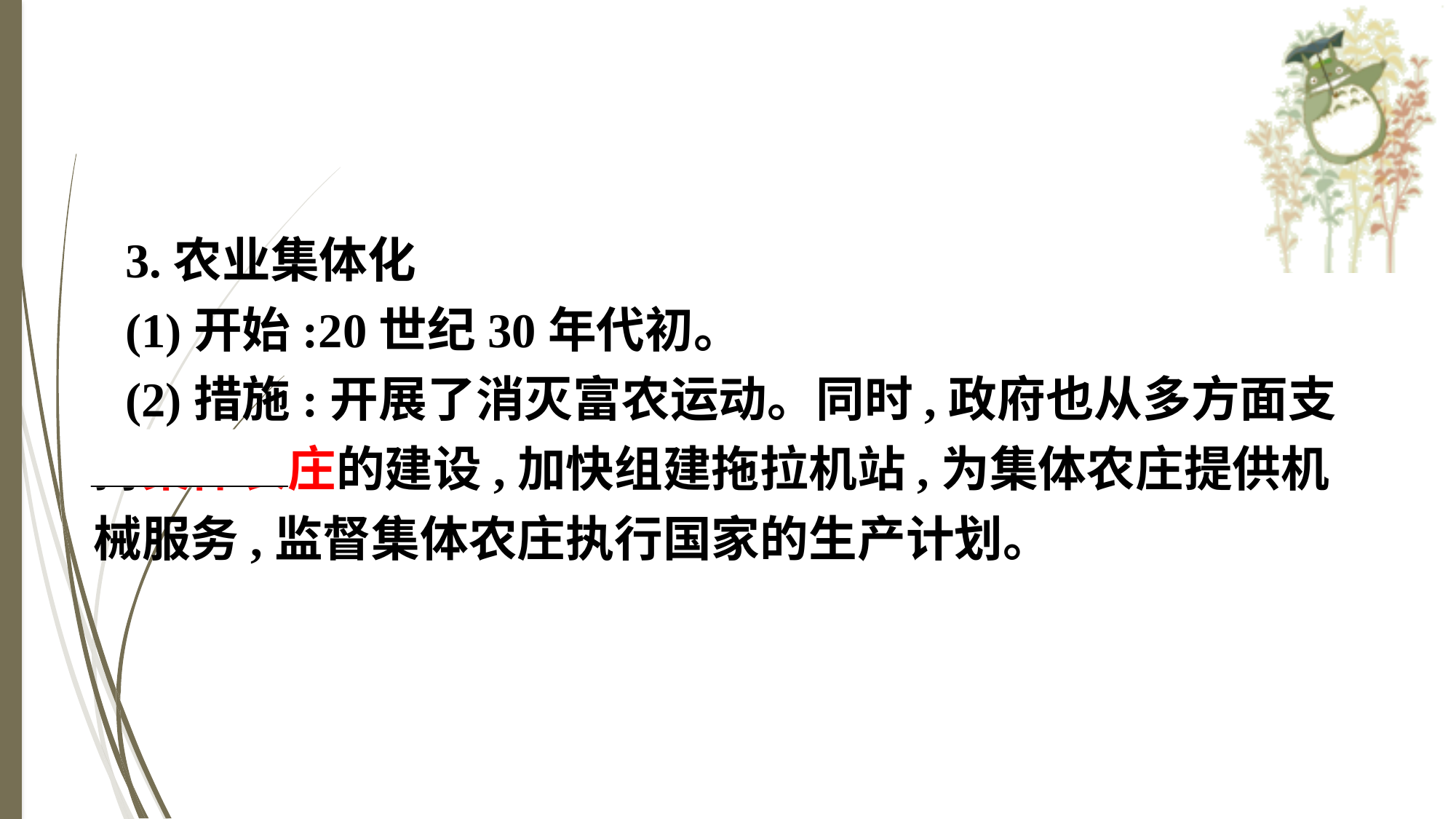

3.农业集体化
(1)开始:20世纪30年代初。
(2)措施:开展了消灭富农运动。同时,政府也从多方面支持集体农庄的建设,加快组建拖拉机站,为集体农庄提供机械服务,监督集体农庄执行国家的生产计划。